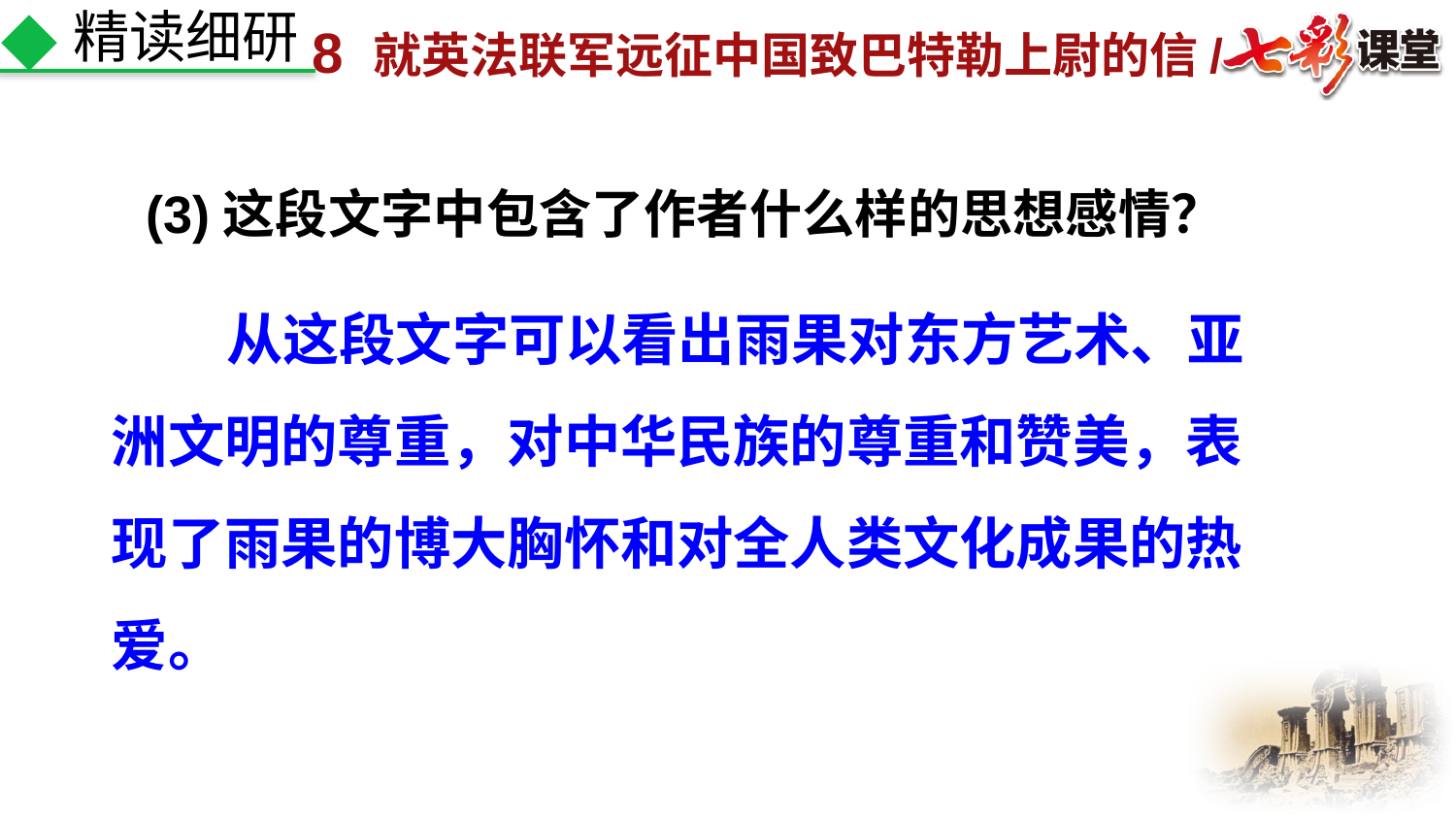

精读细研

(3)这段文字中包含了作者什么样的思想感情？
        从这段文字可以看出雨果对东方艺术、亚洲文明的尊重，对中华民族的尊重和赞美，表现了雨果的博大胸怀和对全人类文化成果的热爱。